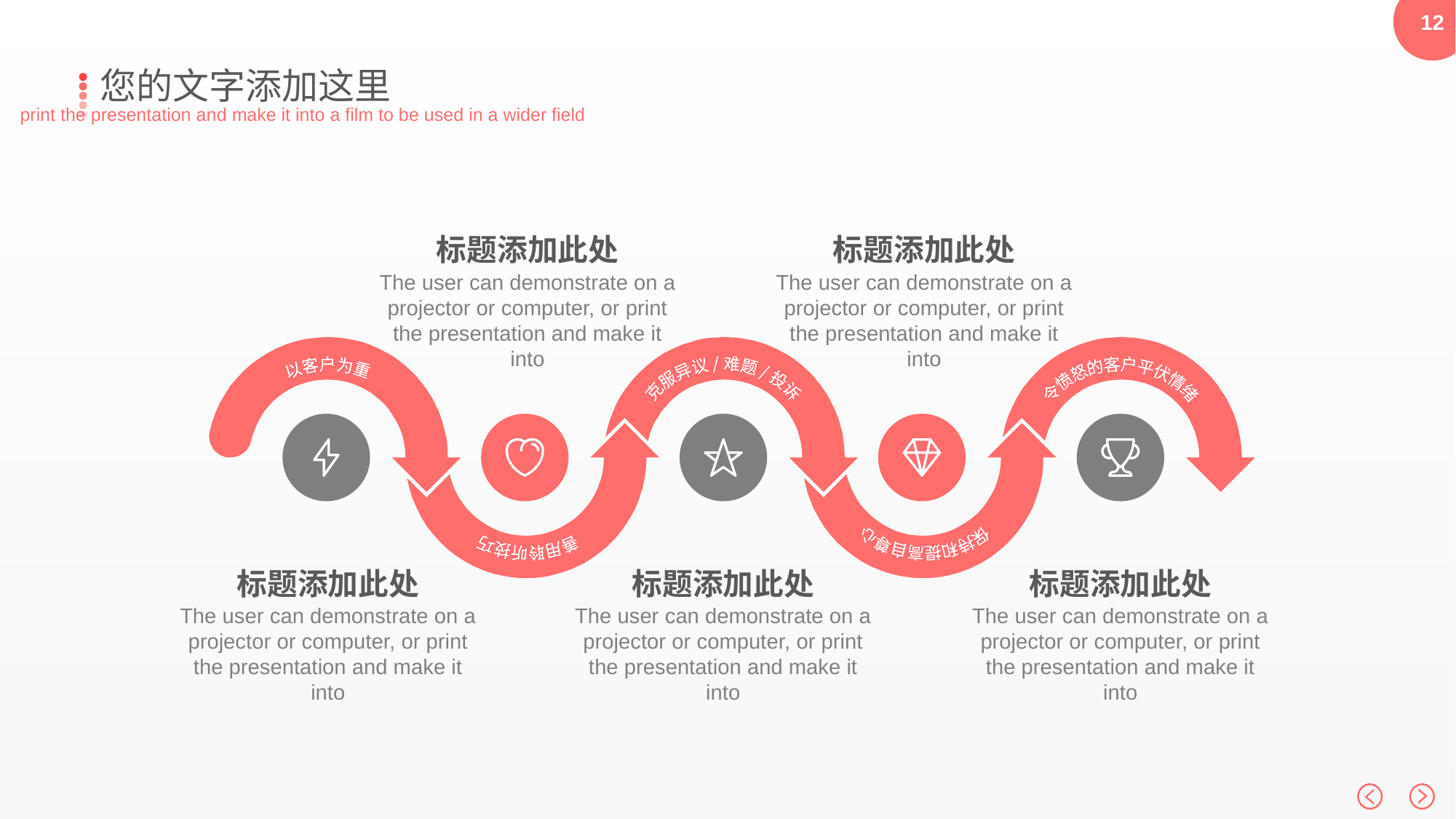

您的文字添加这里
print the presentation and make it into a film to be used in a wider field
标题添加此处
The user can demonstrate on a projector or computer, or print the presentation and make it into
标题添加此处
The user can demonstrate on a projector or computer, or print the presentation and make it into

以客户为重

克服异议 / 难题 / 投诉

令愤怒的客户平伏情绪

善用聆听技巧

保持和提高自尊心
标题添加此处
The user can demonstrate on a projector or computer, or print the presentation and make it into
标题添加此处
The user can demonstrate on a projector or computer, or print the presentation and make it into
标题添加此处
The user can demonstrate on a projector or computer, or print the presentation and make it into